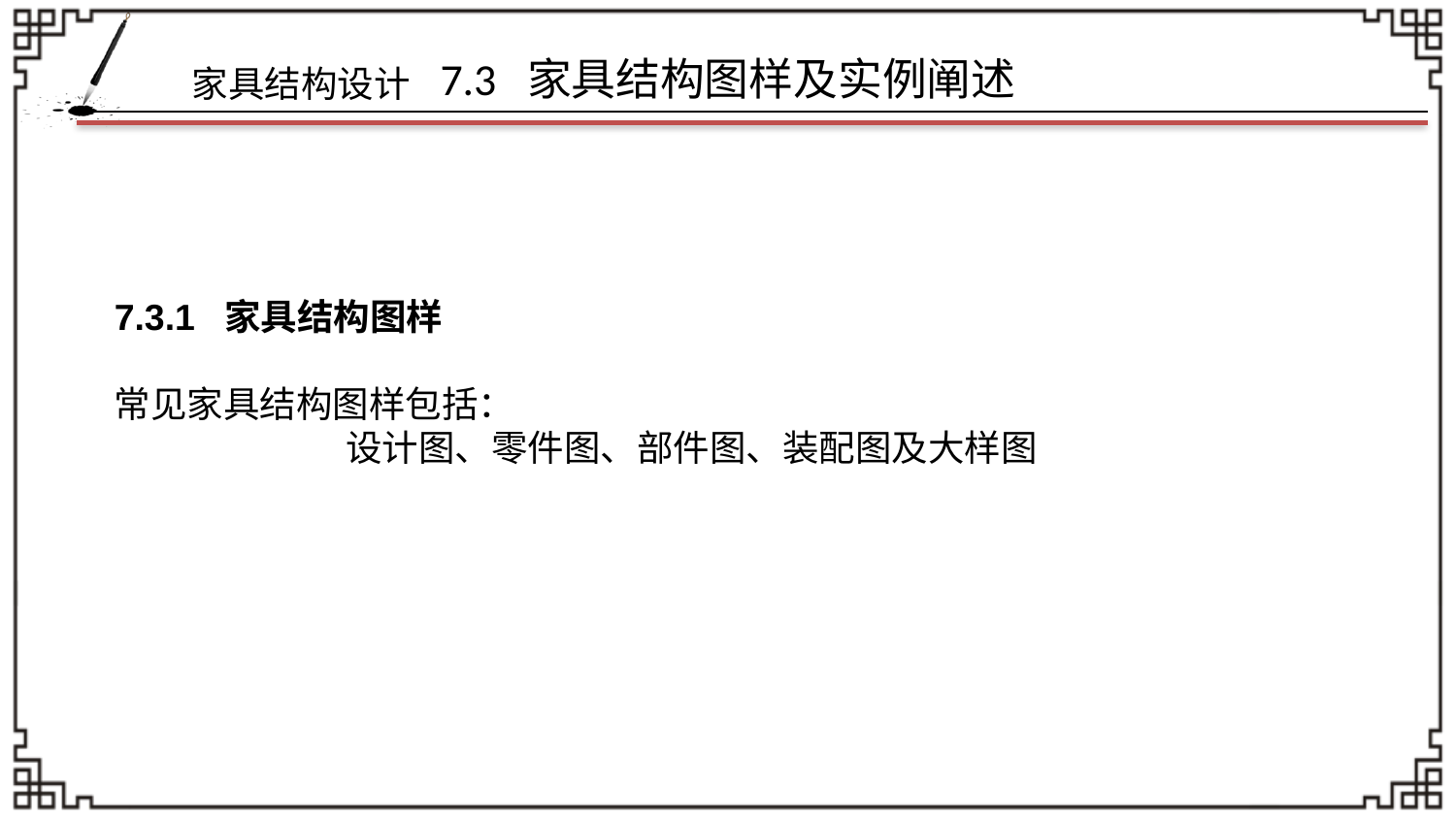

# 7.3  家具结构图样及实例阐述
7.3.1  家具结构图样

常见家具结构图样包括：
                           设计图、零件图、部件图、装配图及大样图